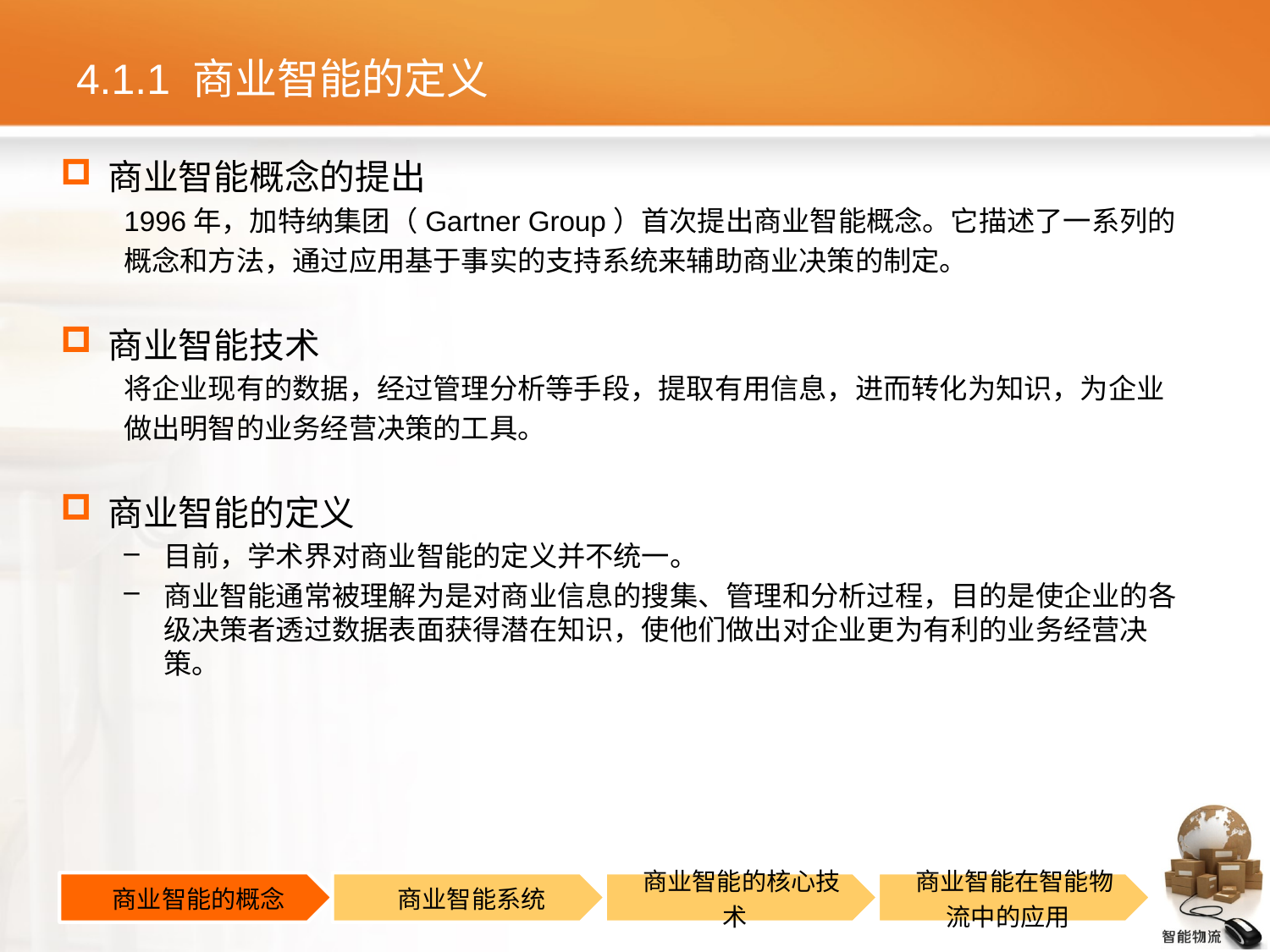

# 4.1.1 商业智能的定义
商业智能概念的提出
1996年，加特纳集团（Gartner Group）首次提出商业智能概念。它描述了一系列的
概念和方法，通过应用基于事实的支持系统来辅助商业决策的制定。

商业智能技术
将企业现有的数据，经过管理分析等手段，提取有用信息，进而转化为知识，为企业
做出明智的业务经营决策的工具。

商业智能的定义
目前，学术界对商业智能的定义并不统一。
商业智能通常被理解为是对商业信息的搜集、管理和分析过程，目的是使企业的各级决策者透过数据表面获得潜在知识，使他们做出对企业更为有利的业务经营决策。